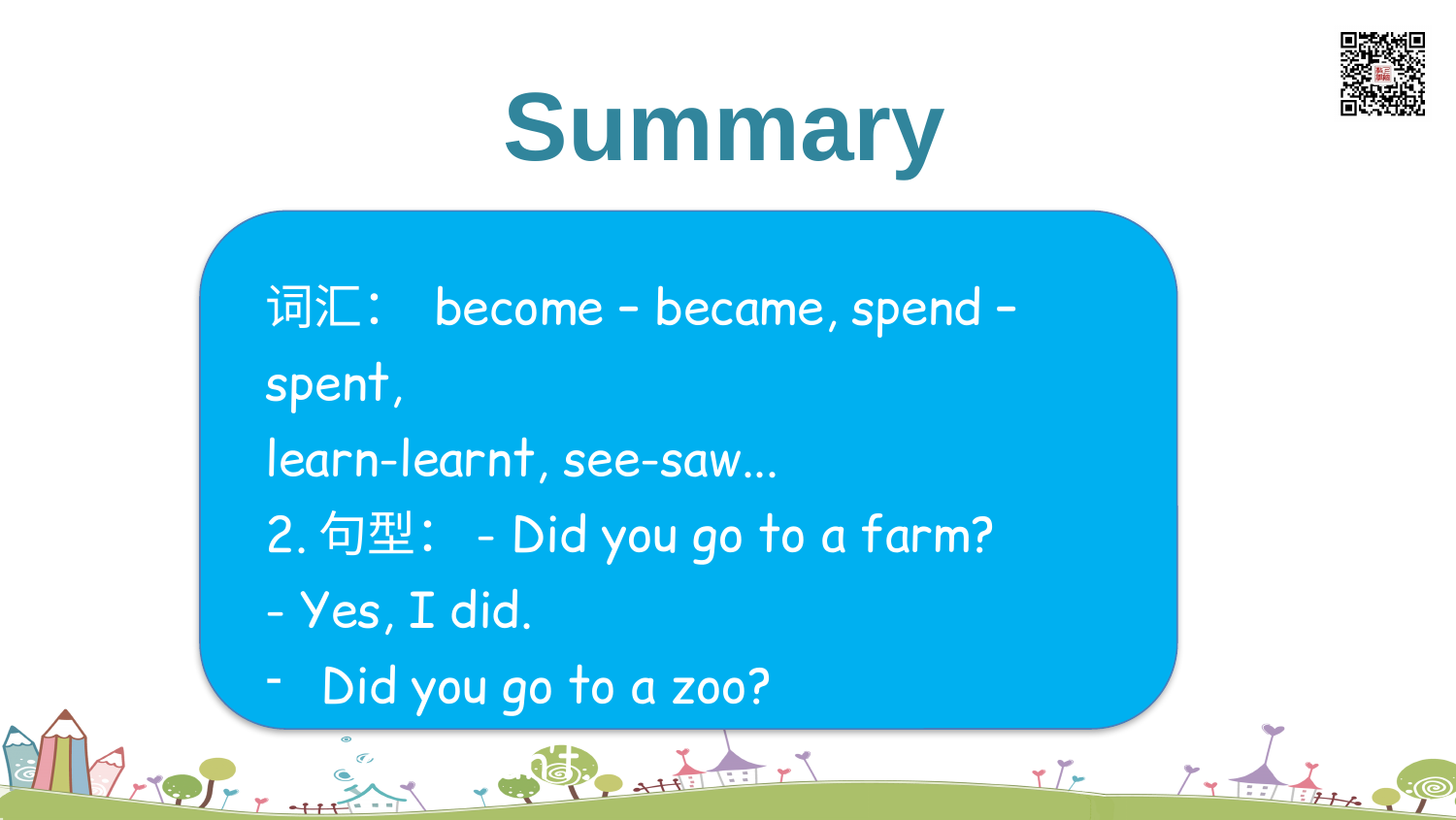

listen and say
Summary

词汇： become – became, spend –spent,
learn-learnt, see-saw...
2.句型：- Did you go to a farm?
- Yes, I did.
Did you go to a zoo?
No, I didn’t.